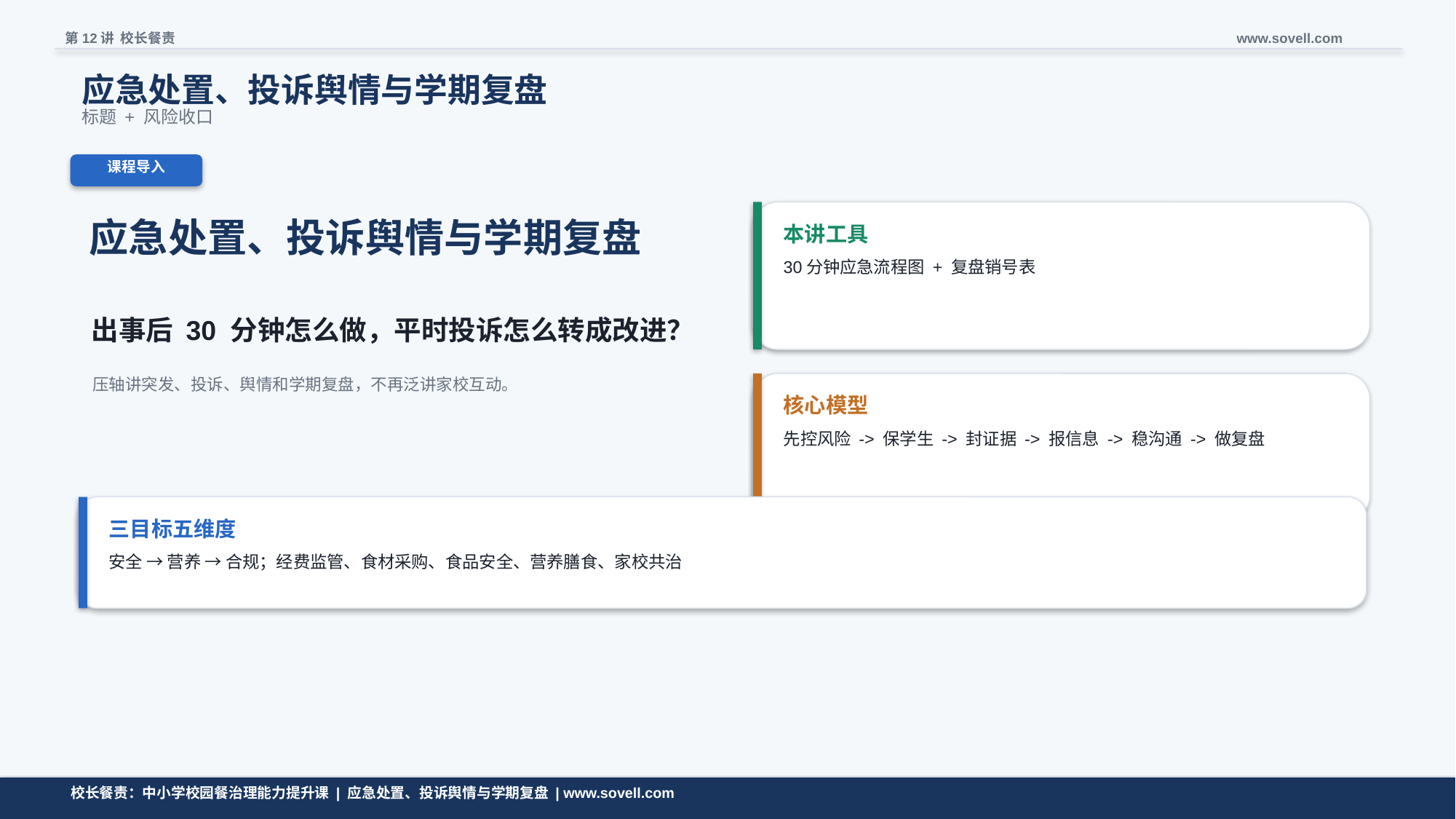

第12讲  校长餐责
www.sovell.com

应急处置、投诉舆情与学期复盘
标题 + 风险收口

课程导入

应急处置、投诉舆情与学期复盘
本讲工具
30分钟应急流程图 + 复盘销号表
出事后 30 分钟怎么做，平时投诉怎么转成改进？
压轴讲突发、投诉、舆情和学期复盘，不再泛讲家校互动。

核心模型
先控风险 -> 保学生 -> 封证据 -> 报信息 -> 稳沟通 -> 做复盘

三目标五维度
安全 → 营养 → 合规；经费监管、食材采购、食品安全、营养膳食、家校共治

校长餐责：中小学校园餐治理能力提升课 | 应急处置、投诉舆情与学期复盘 | www.sovell.com
校长餐责：中小学校园餐治理能力提升课 | 应急处置、投诉舆情与学期复盘 | www.sovell.com